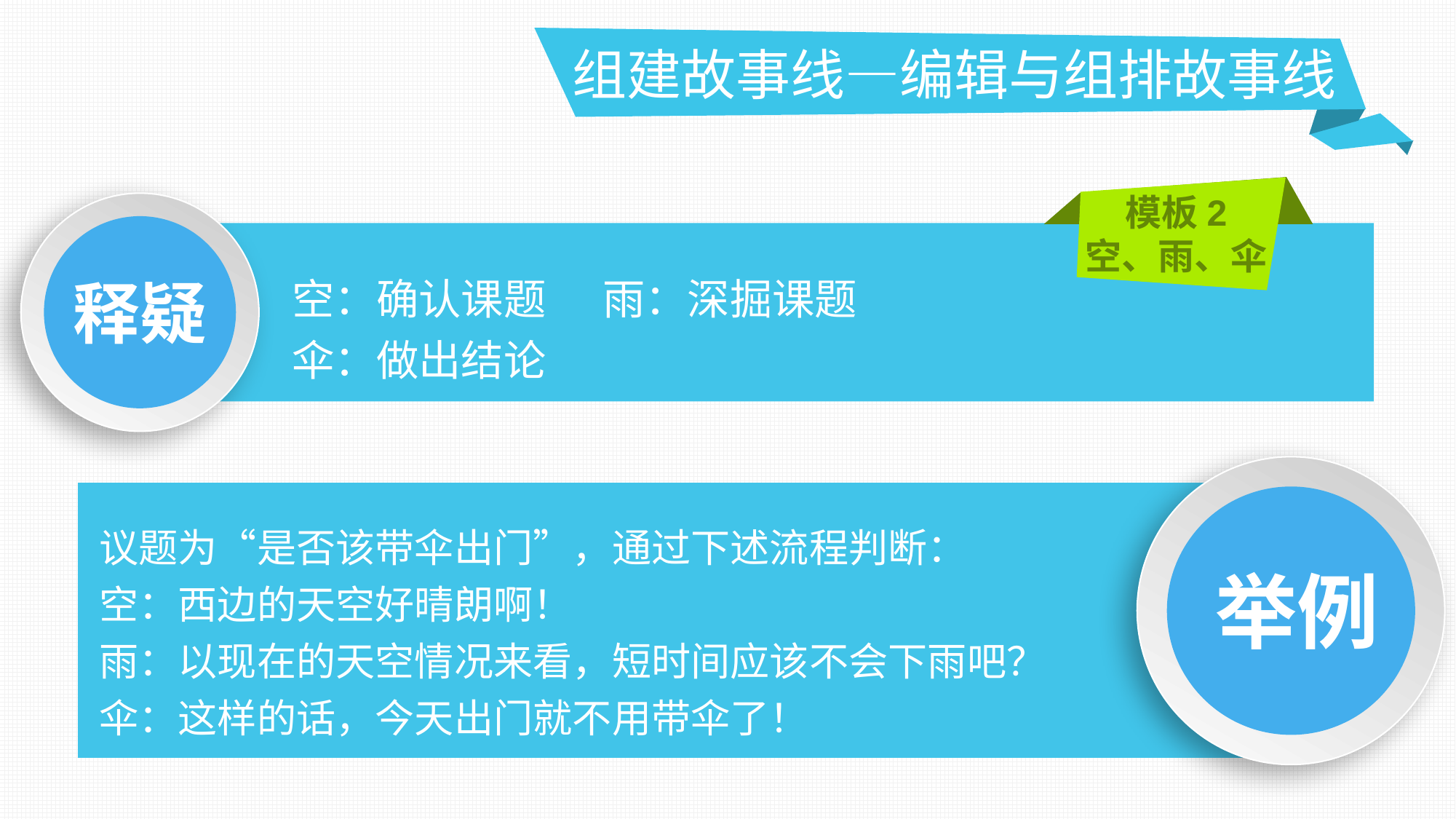

组建故事线—编辑与组排故事线

模板2
空、雨、伞

空：确认课题      雨：深掘课题
伞：做出结论
释疑

议题为“是否该带伞出门”，通过下述流程判断：
空：西边的天空好晴朗啊！
雨：以现在的天空情况来看，短时间应该不会下雨吧？
伞：这样的话，今天出门就不用带伞了！
举例